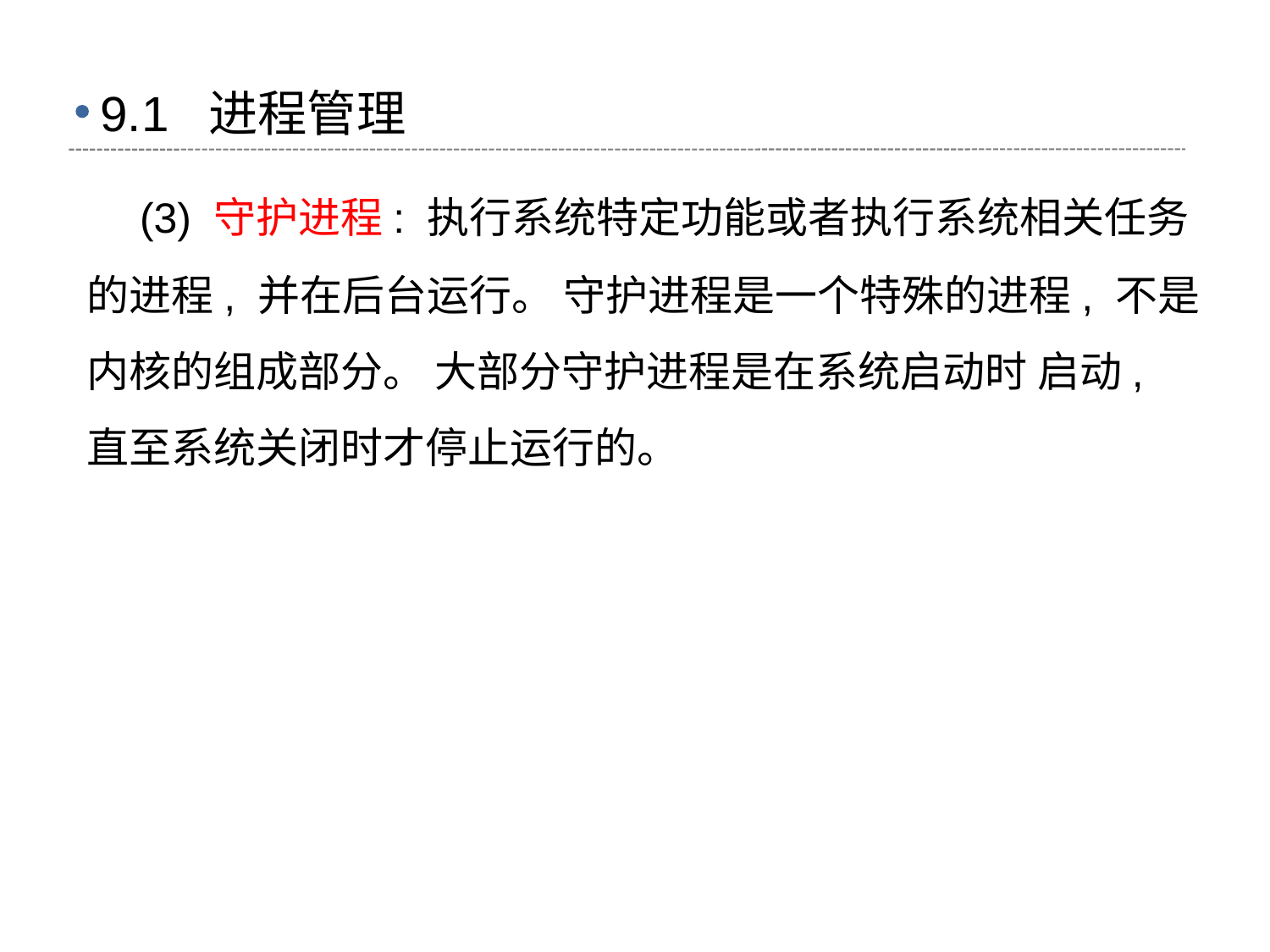

# 9.1  进程管理
    (3) 守护进程: 执行系统特定功能或者执行系统相关任务的进程, 并在后台运行。 守护进程是一个特殊的进程, 不是内核的组成部分。 大部分守护进程是在系统启动时 启动, 直至系统关闭时才停止运行的。